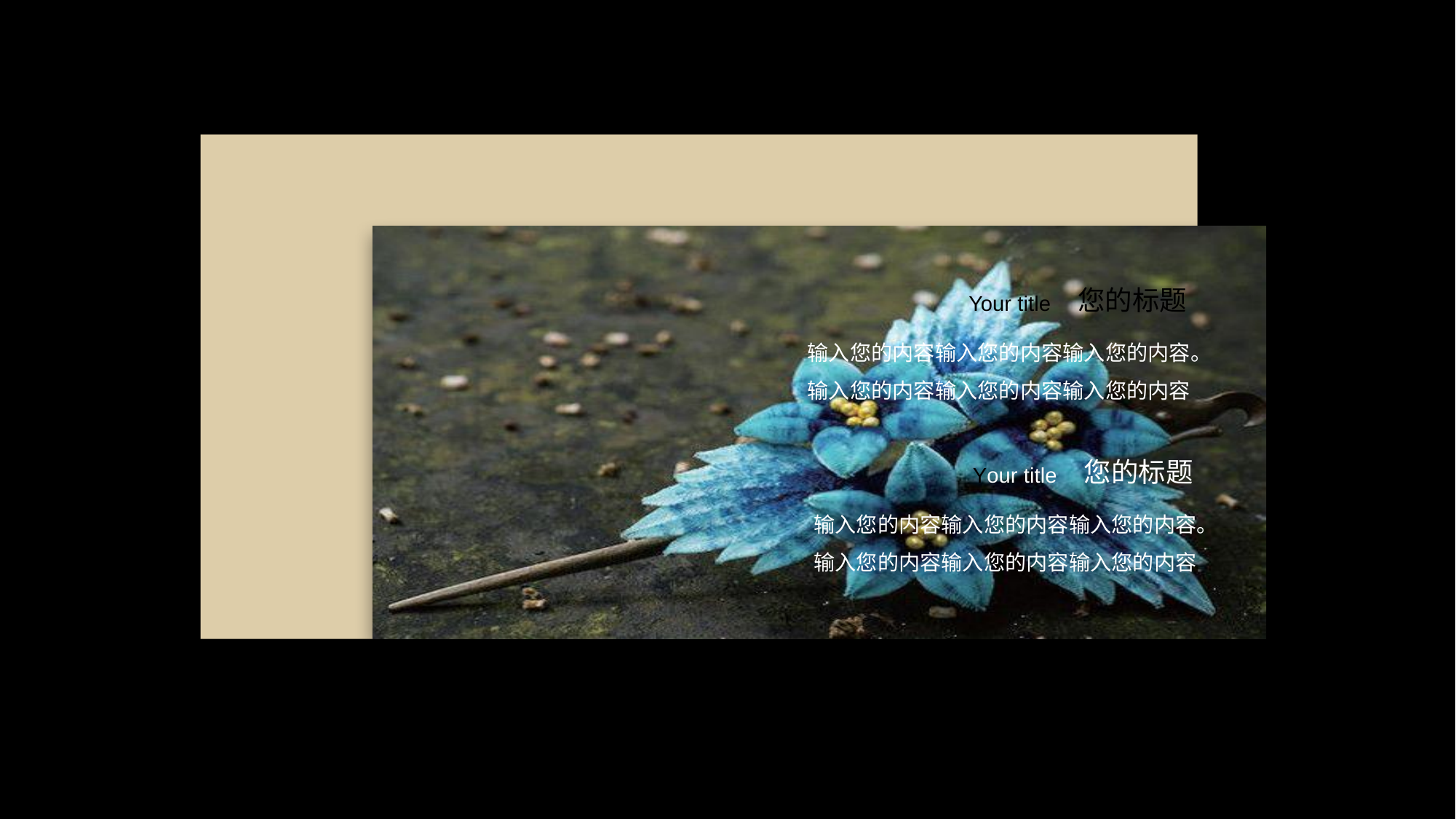

您的标题
Your title
输入您的内容输入您的内容输入您的内容。输入您的内容输入您的内容输入您的内容
您的标题
Your title
输入您的内容输入您的内容输入您的内容。输入您的内容输入您的内容输入您的内容